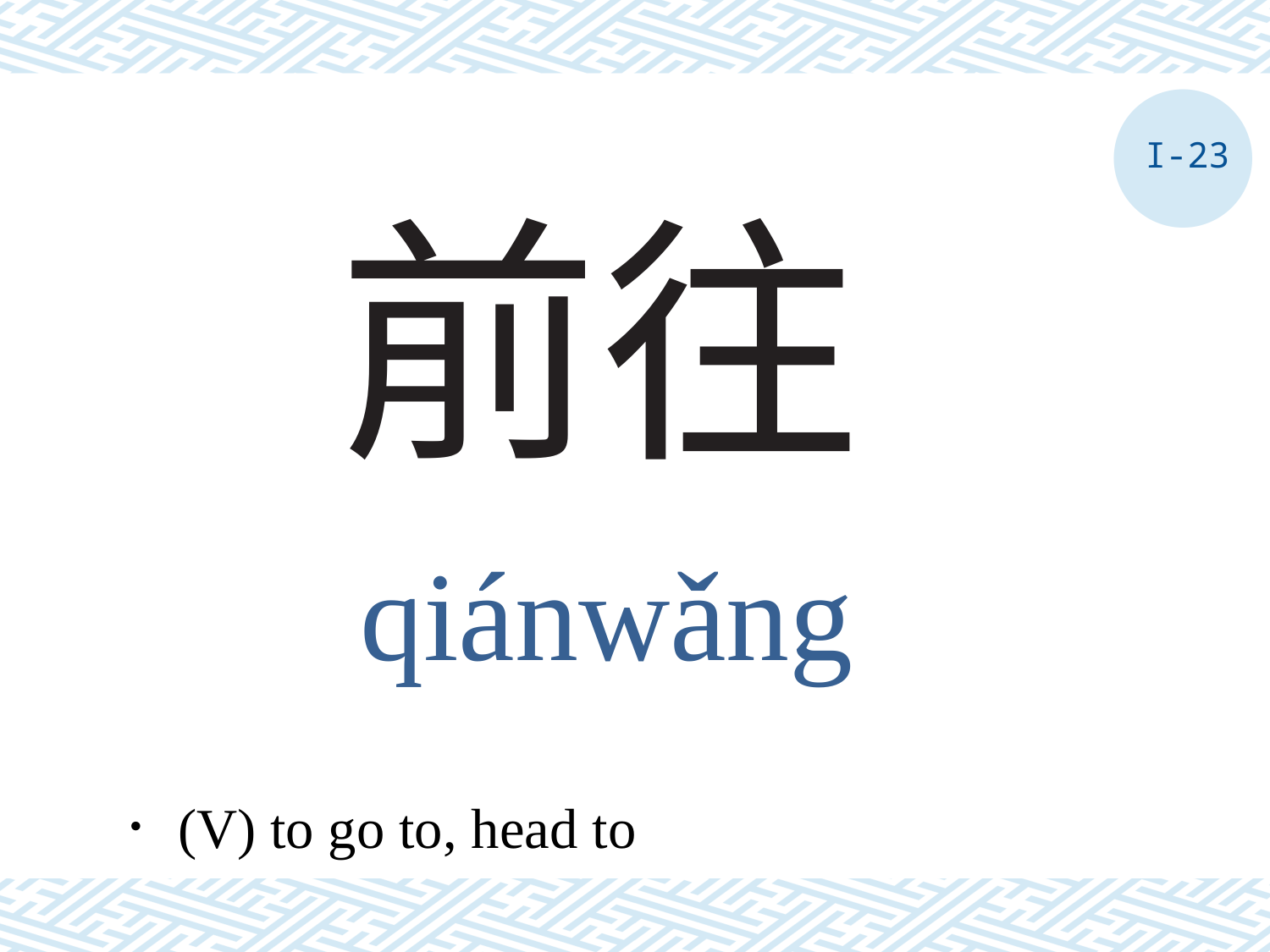

I-23

# 前往
qiánwǎng
．(V) to go to, head to